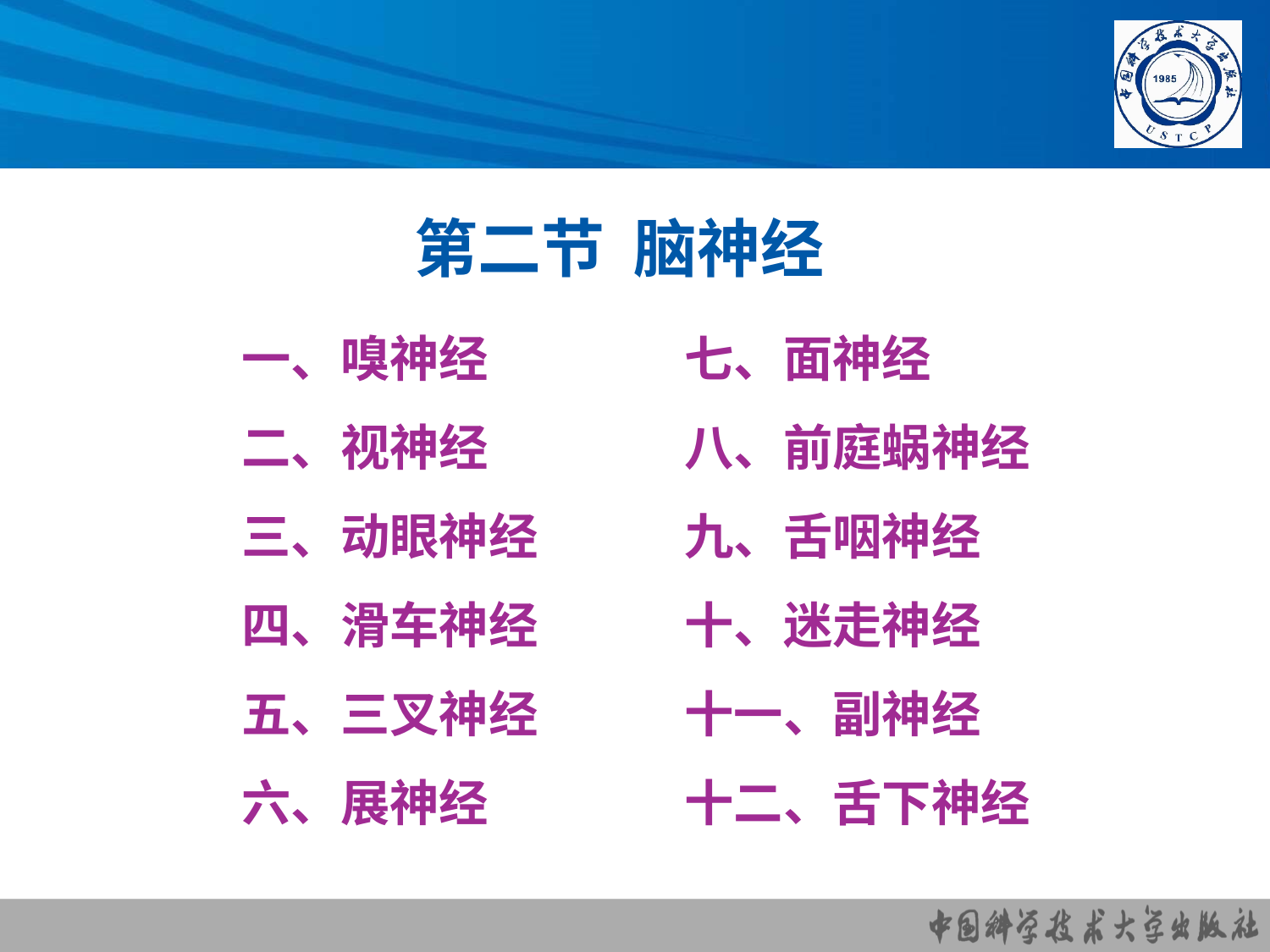

# 第二节  脑神经
一、嗅神经               二、视神经
三、动眼神经
四、滑车神经
五、三叉神经
六、展神经
七、面神经
八、前庭蜗神经
九、舌咽神经
十、迷走神经
十一、副神经
十二、舌下神经